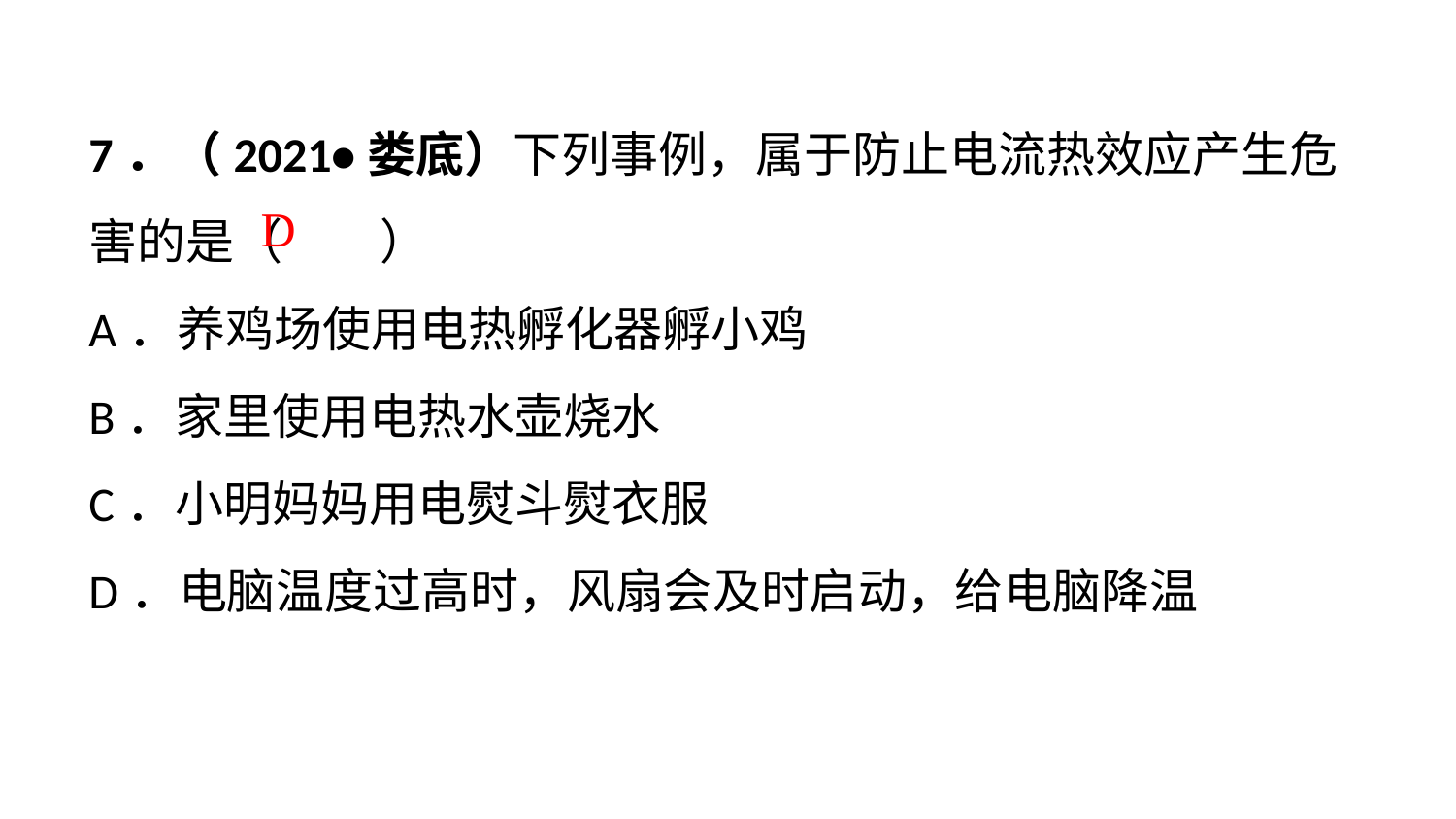

7．（2021•娄底）下列事例，属于防止电流热效应产生危害的是（　　）
A．养鸡场使用电热孵化器孵小鸡
B．家里使用电热水壶烧水
C．小明妈妈用电熨斗熨衣服
D．电脑温度过高时，风扇会及时启动，给电脑降温
D